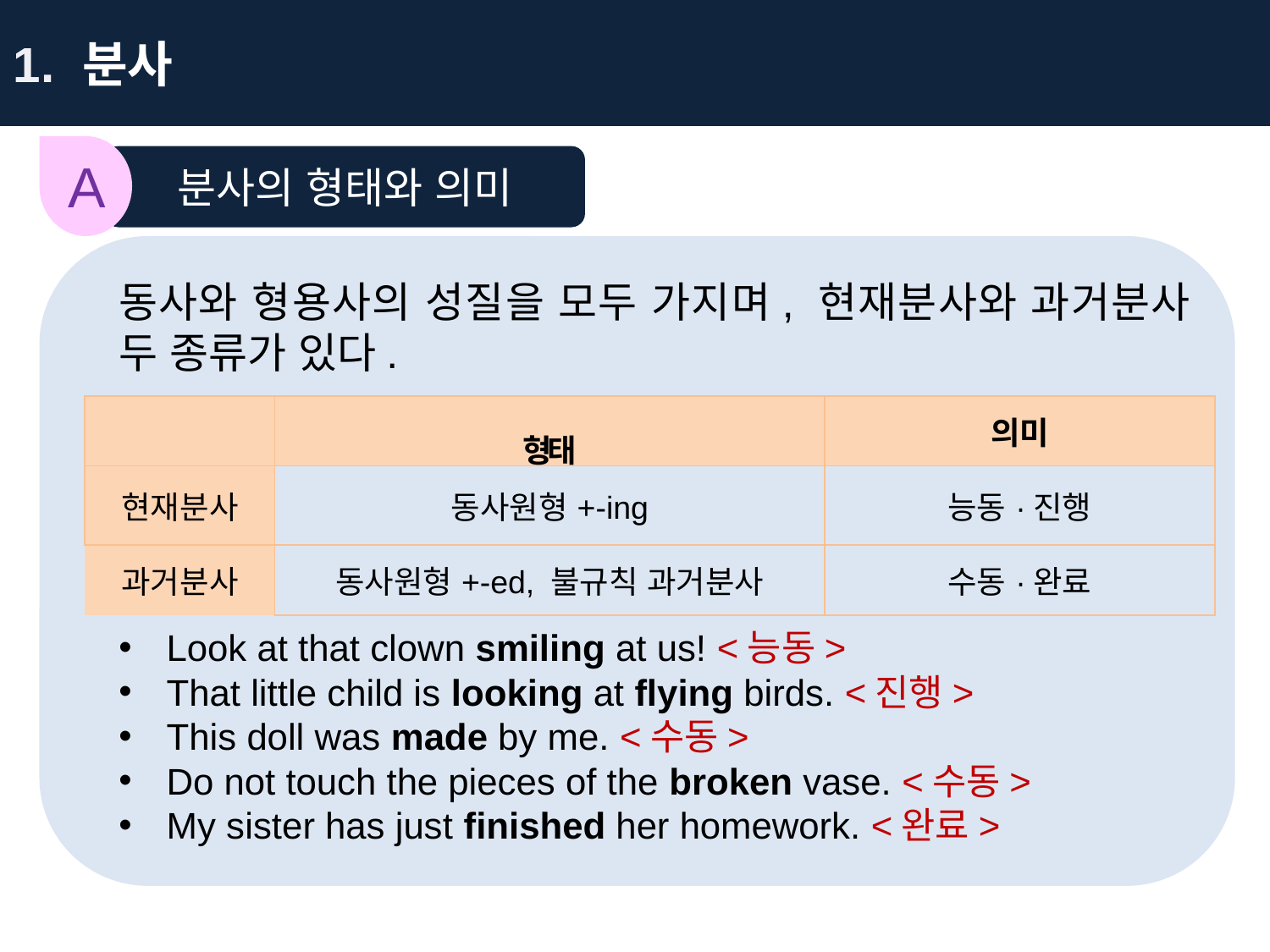

1. 분사

A
분사의 형태와 의미
동사와 형용사의 성질을 모두 가지며, 현재분사와 과거분사 두 종류가 있다.

Look at that clown smiling at us! <능동>
That little child is looking at flying birds. <진행>
This doll was made by me. <수동>
Do not touch the pieces of the broken vase. <수동>
My sister has just finished her homework. <완료>
|  | 형태 | 의미 |
| --- | --- | --- |
| 현재분사 | 동사원형+-ing | 능동·진행 |
| 과거분사 | 동사원형+-ed, 불규칙 과거분사 | 수동·완료 |